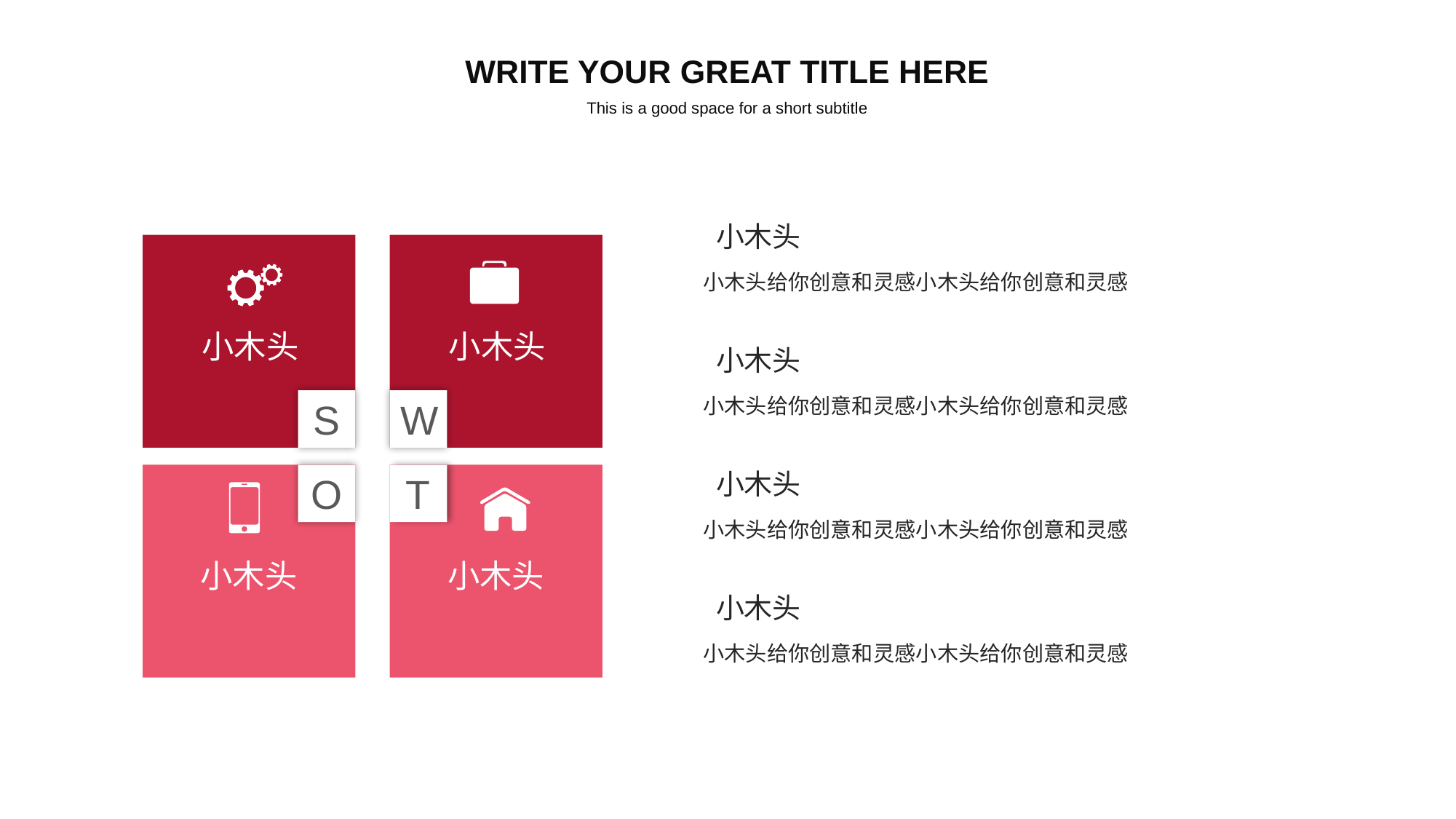

WRITE YOUR GREAT TITLE HERE
This is a good space for a short subtitle
小木头
小木头给你创意和灵感小木头给你创意和灵感

S
小木头

W
小木头

小木头
小木头给你创意和灵感小木头给你创意和灵感
小木头
小木头给你创意和灵感小木头给你创意和灵感

O
小木头

T
小木头

小木头
小木头给你创意和灵感小木头给你创意和灵感